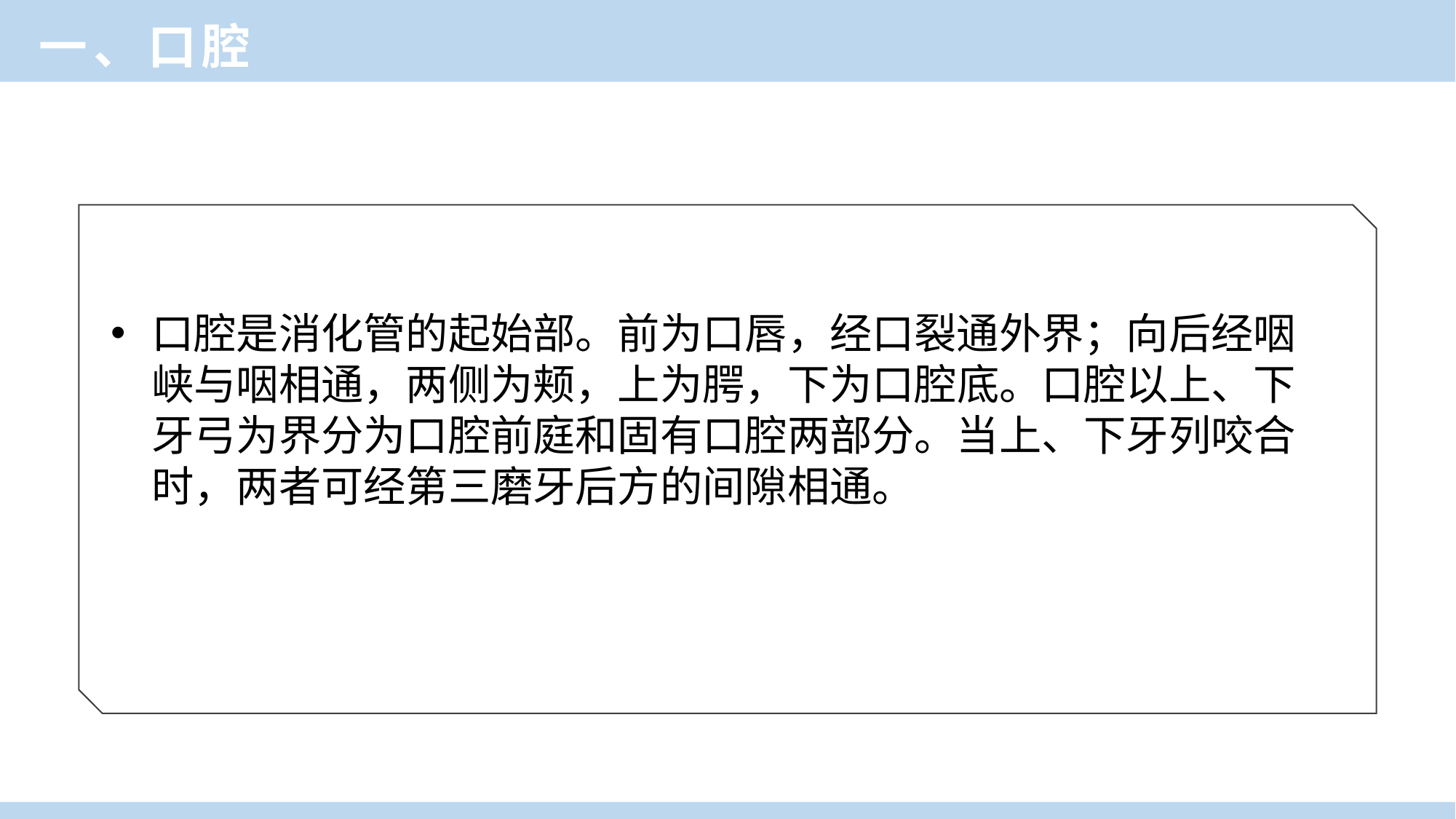

一、口腔

口腔是消化管的起始部。前为口唇，经口裂通外界；向后经咽峡与咽相通，两侧为颊，上为腭，下为口腔底。口腔以上、下牙弓为界分为口腔前庭和固有口腔两部分。当上、下牙列咬合时，两者可经第三磨牙后方的间隙相通。